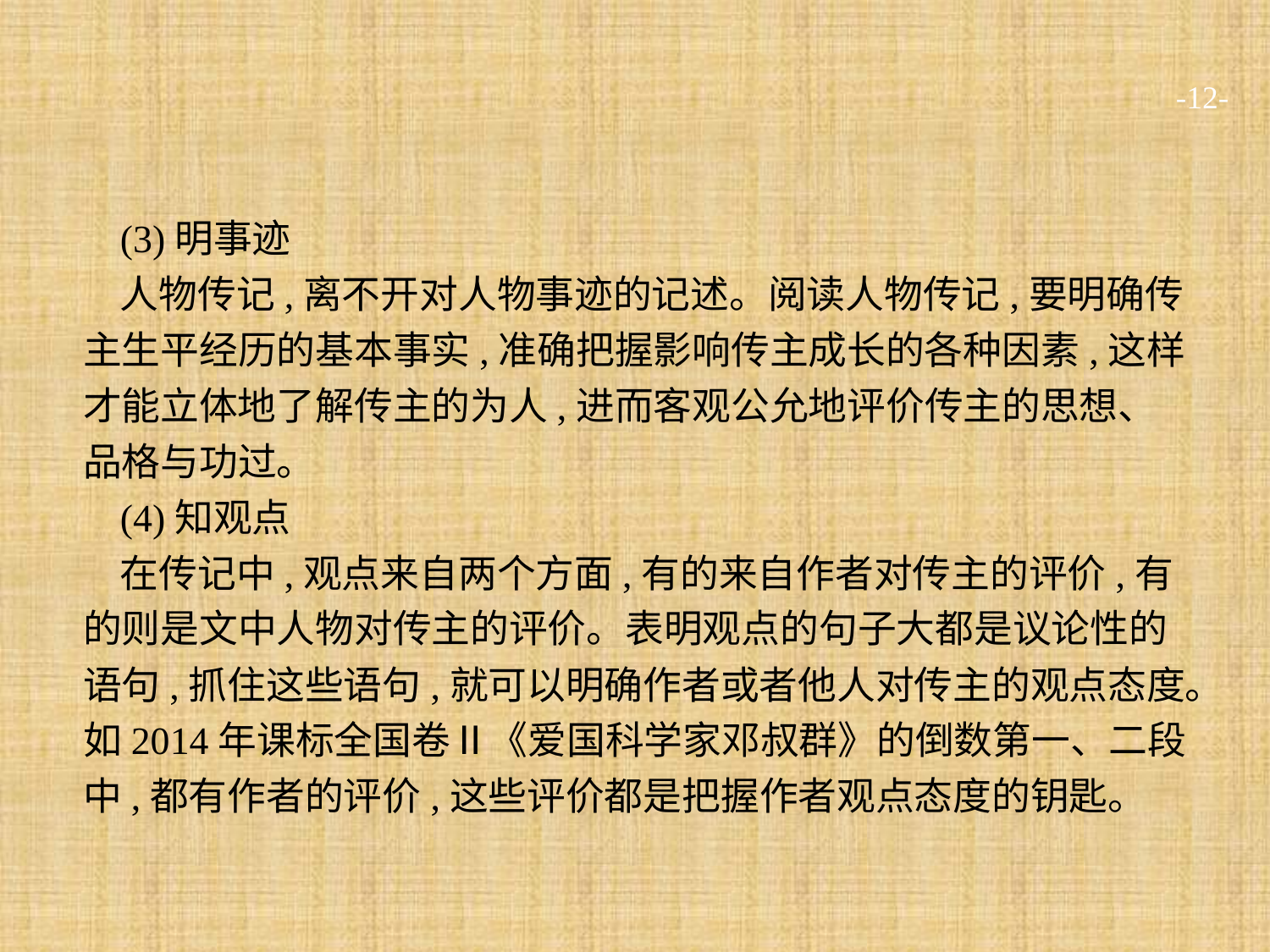

-12-
(3)明事迹
人物传记,离不开对人物事迹的记述。阅读人物传记,要明确传主生平经历的基本事实,准确把握影响传主成长的各种因素,这样才能立体地了解传主的为人,进而客观公允地评价传主的思想、品格与功过。
(4)知观点
在传记中,观点来自两个方面,有的来自作者对传主的评价,有的则是文中人物对传主的评价。表明观点的句子大都是议论性的语句,抓住这些语句,就可以明确作者或者他人对传主的观点态度。如2014年课标全国卷Ⅱ《爱国科学家邓叔群》的倒数第一、二段中,都有作者的评价,这些评价都是把握作者观点态度的钥匙。